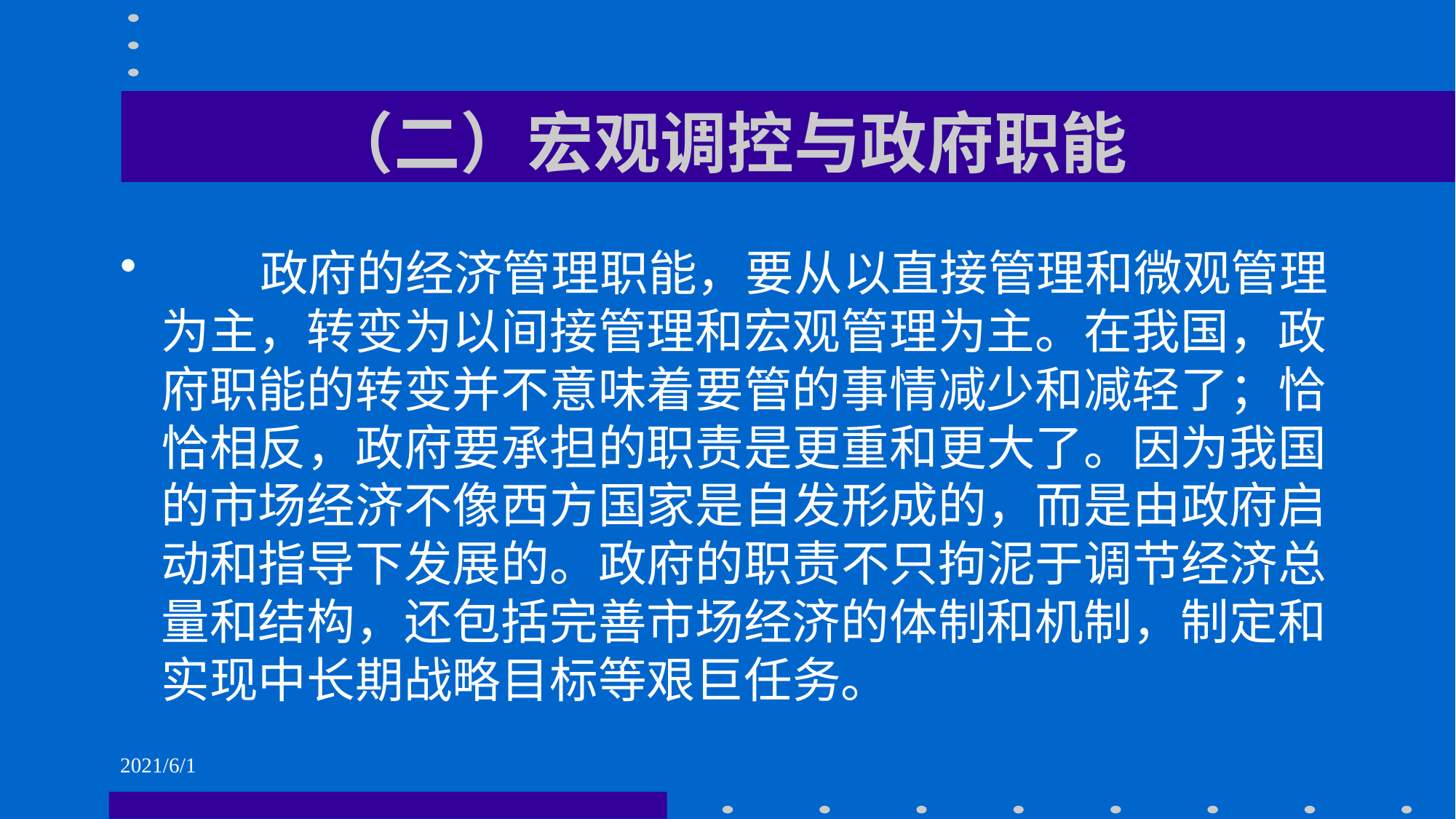

# （二）宏观调控与政府职能
        政府的经济管理职能，要从以直接管理和微观管理为主，转变为以间接管理和宏观管理为主。在我国，政府职能的转变并不意味着要管的事情减少和减轻了；恰恰相反，政府要承担的职责是更重和更大了。因为我国的市场经济不像西方国家是自发形成的，而是由政府启动和指导下发展的。政府的职责不只拘泥于调节经济总量和结构，还包括完善市场经济的体制和机制，制定和实现中长期战略目标等艰巨任务。

2021/6/1